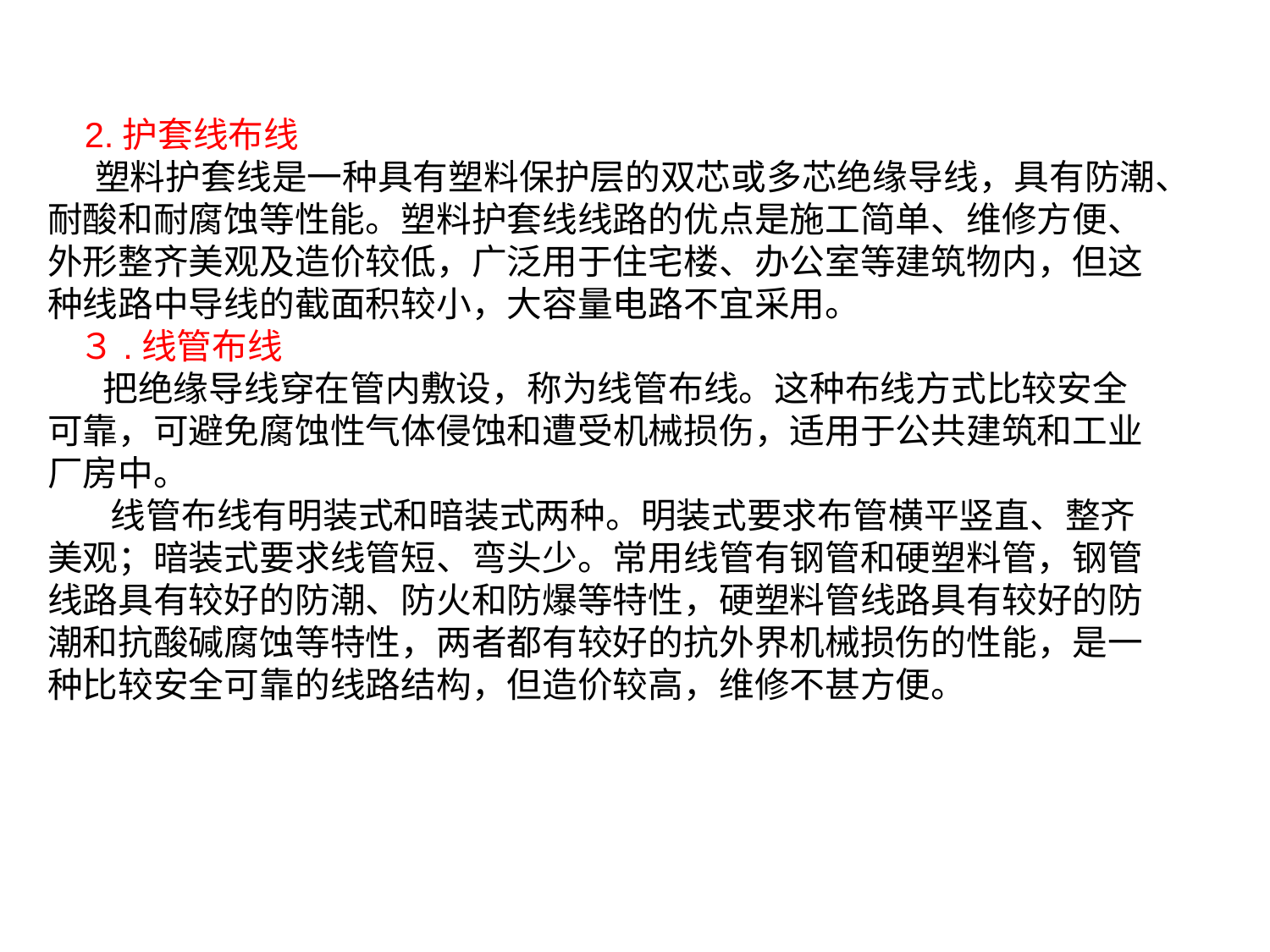

2.护套线布线
     塑料护套线是一种具有塑料保护层的双芯或多芯绝缘导线，具有防潮、耐酸和耐腐蚀等性能。塑料护套线线路的优点是施工简单、维修方便、外形整齐美观及造价较低，广泛用于住宅楼、办公室等建筑物内，但这种线路中导线的截面积较小，大容量电路不宜采用。
   ３.线管布线
      把绝缘导线穿在管内敷设，称为线管布线。这种布线方式比较安全可靠，可避免腐蚀性气体侵蚀和遭受机械损伤，适用于公共建筑和工业厂房中。
       线管布线有明装式和暗装式两种。明装式要求布管横平竖直、整齐美观；暗装式要求线管短、弯头少。常用线管有钢管和硬塑料管，钢管线路具有较好的防潮、防火和防爆等特性，硬塑料管线路具有较好的防潮和抗酸碱腐蚀等特性，两者都有较好的抗外界机械损伤的性能，是一种比较安全可靠的线路结构，但造价较高，维修不甚方便。